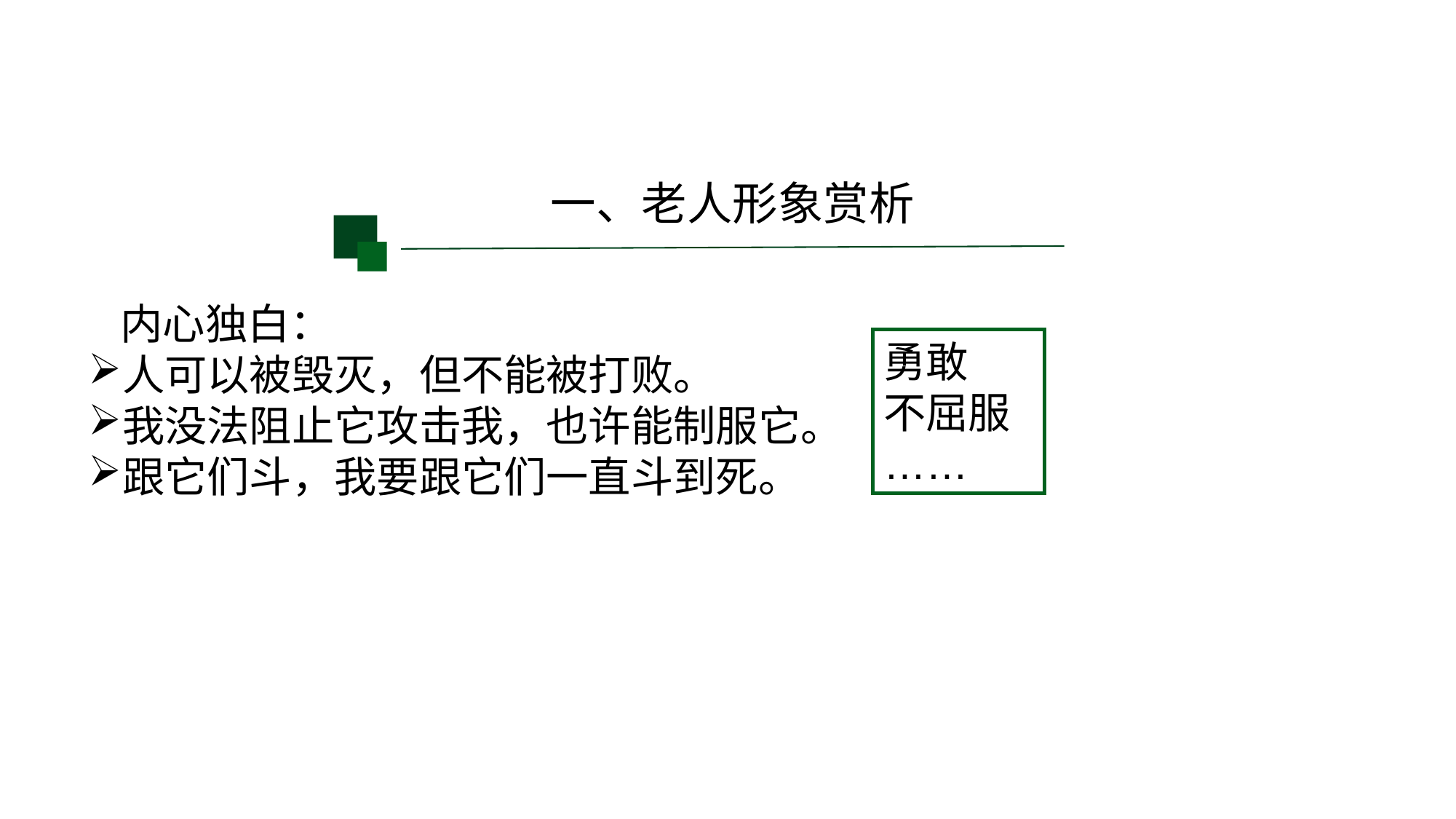

一、老人形象赏析

内心独白：
人可以被毁灭，但不能被打败。
我没法阻止它攻击我，也许能制服它。
跟它们斗，我要跟它们一直斗到死。

勇敢
不屈服
……